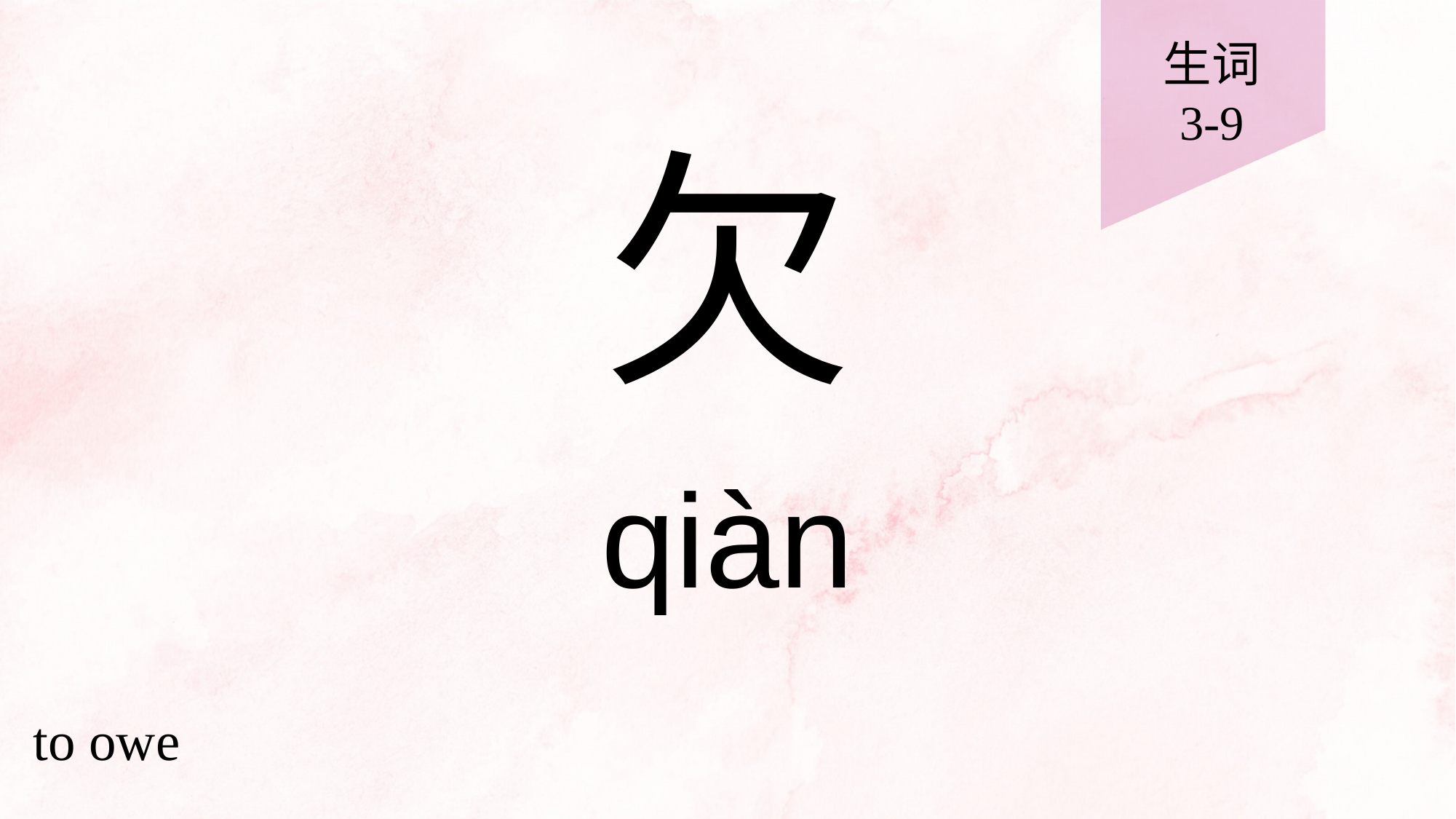

生词
3-9
# 欠
qiàn
to owe